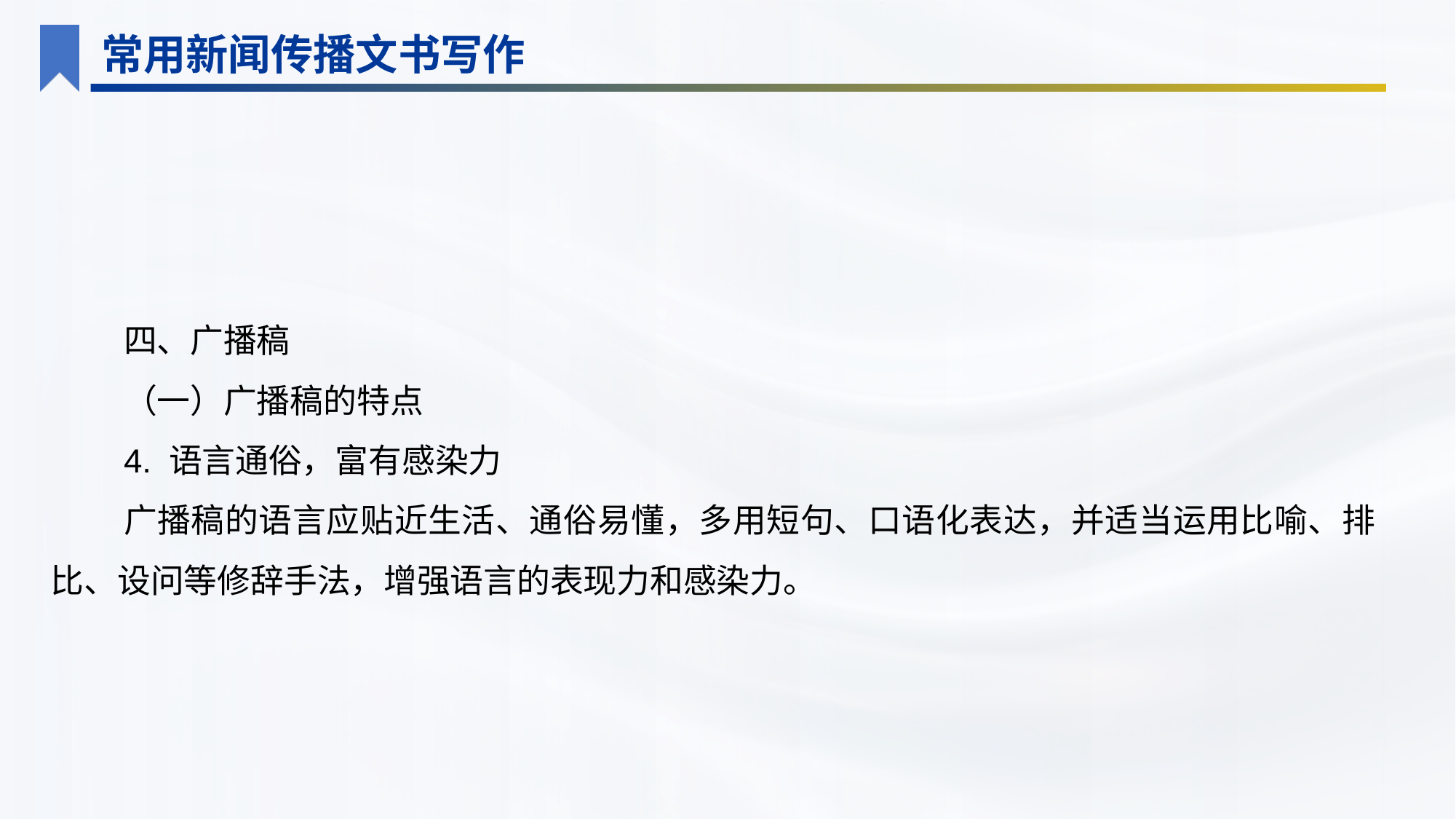

常用新闻传播文书写作
四、广播稿
（一）广播稿的特点
4. 语言通俗，富有感染力
广播稿的语言应贴近生活、通俗易懂，多用短句、口语化表达，并适当运用比喻、排比、设问等修辞手法，增强语言的表现力和感染力。